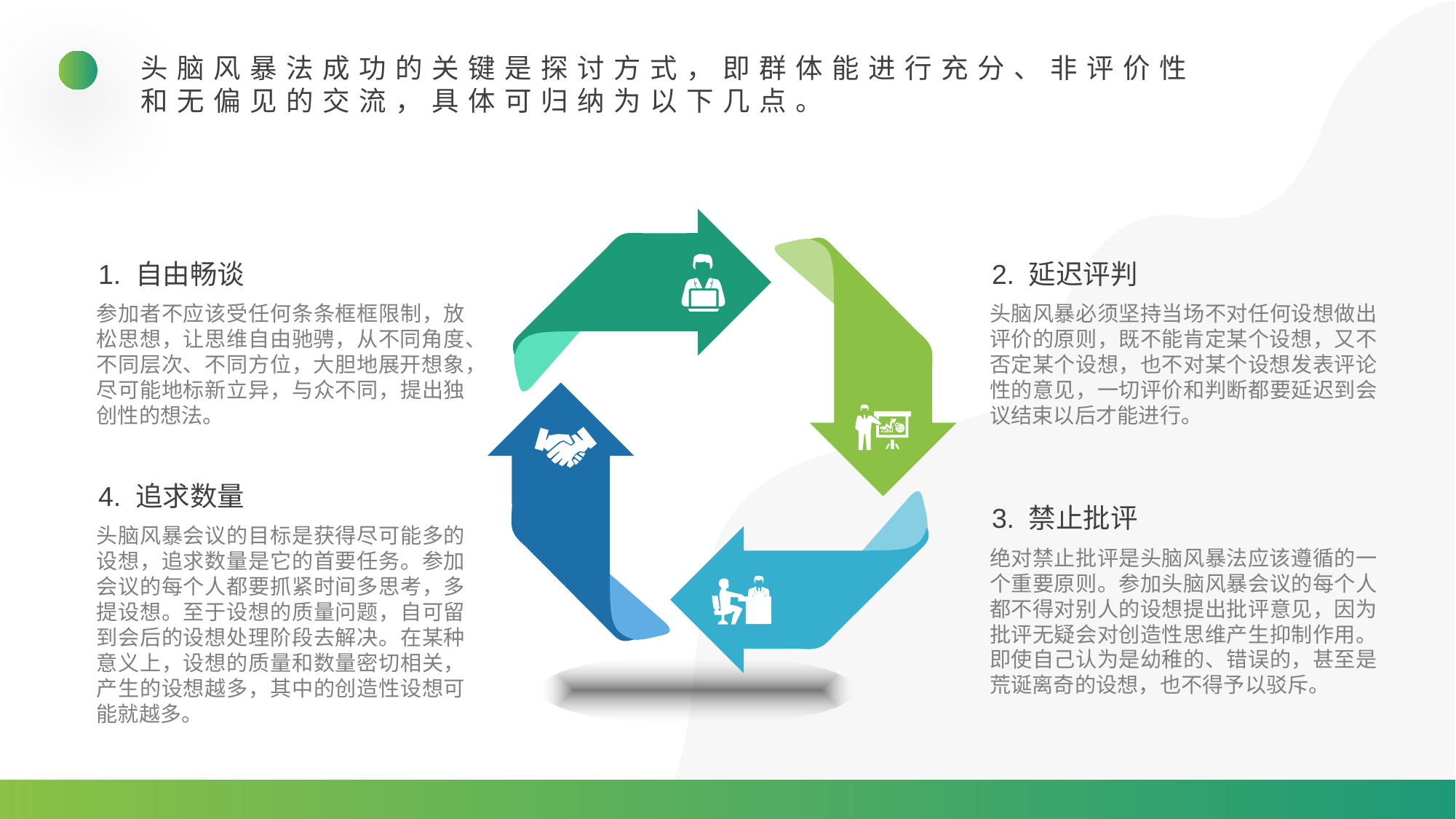

头脑风暴法成功的关键是探讨方式，即群体能进行充分、非评价性和无偏见的交流，具体可归纳为以下几点。

1. 自由畅谈
2. 延迟评判
头脑风暴必须坚持当场不对任何设想做出评价的原则，既不能肯定某个设想，又不否定某个设想，也不对某个设想发表评论性的意见，一切评价和判断都要延迟到会议结束以后才能进行。
参加者不应该受任何条条框框限制，放松思想，让思维自由驰骋，从不同角度、不同层次、不同方位，大胆地展开想象，尽可能地标新立异，与众不同，提出独创性的想法。

4. 追求数量

3. 禁止批评
头脑风暴会议的目标是获得尽可能多的设想，追求数量是它的首要任务。参加会议的每个人都要抓紧时间多思考，多提设想。至于设想的质量问题，自可留到会后的设想处理阶段去解决。在某种意义上，设想的质量和数量密切相关，产生的设想越多，其中的创造性设想可能就越多。
绝对禁止批评是头脑风暴法应该遵循的一个重要原则。参加头脑风暴会议的每个人都不得对别人的设想提出批评意见，因为批评无疑会对创造性思维产生抑制作用。即使自己认为是幼稚的、错误的，甚至是荒诞离奇的设想，也不得予以驳斥。